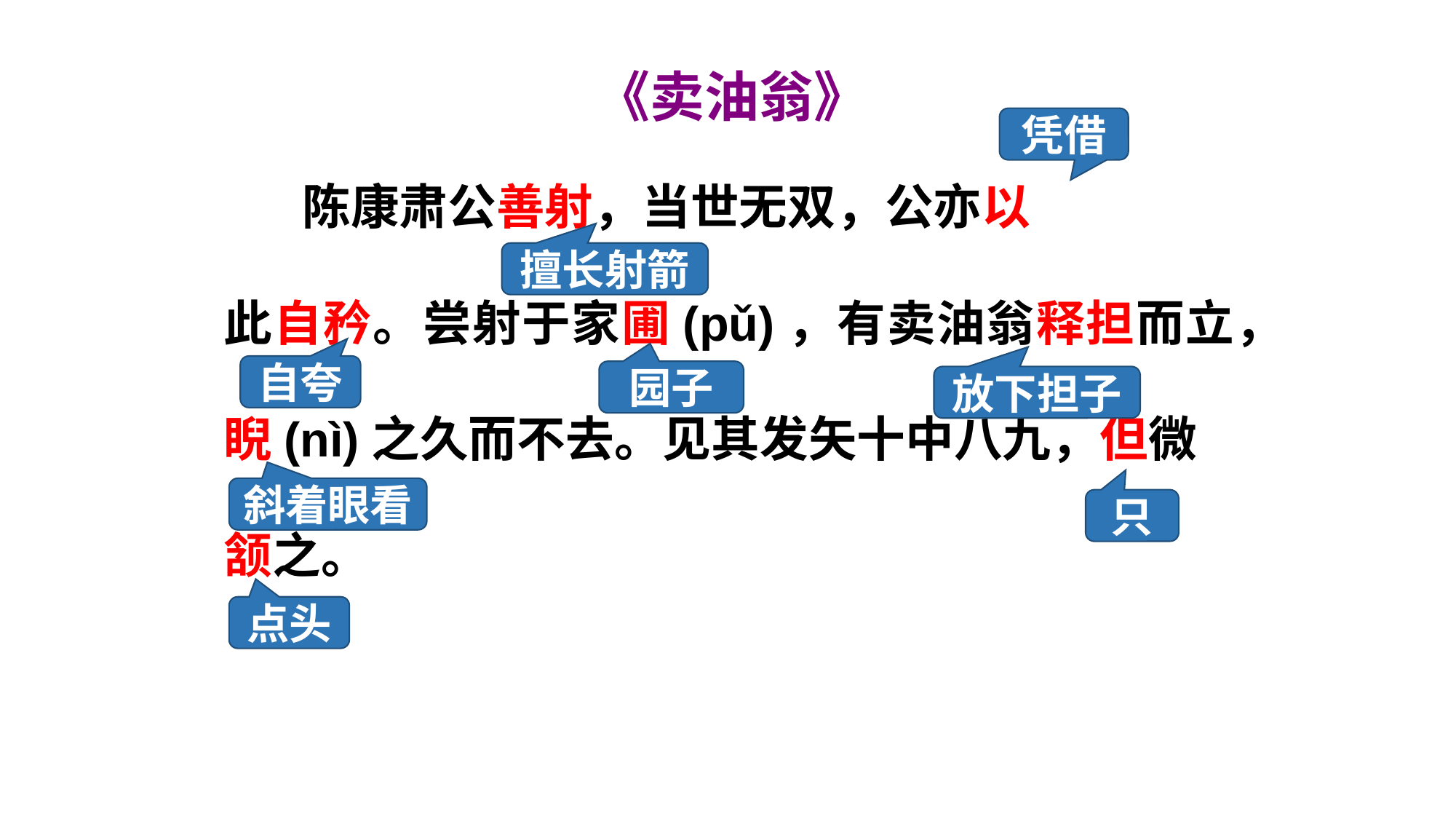

《卖油翁》
凭借
      陈康肃公善射，当世无双，公亦以

此自矜。尝射于家圃(pǔ)，有卖油翁释担而立，

睨(nì)之久而不去。见其发矢十中八九，但微

颔之。
擅长射箭
自夸
园子
放下担子
斜着眼看
只
点头